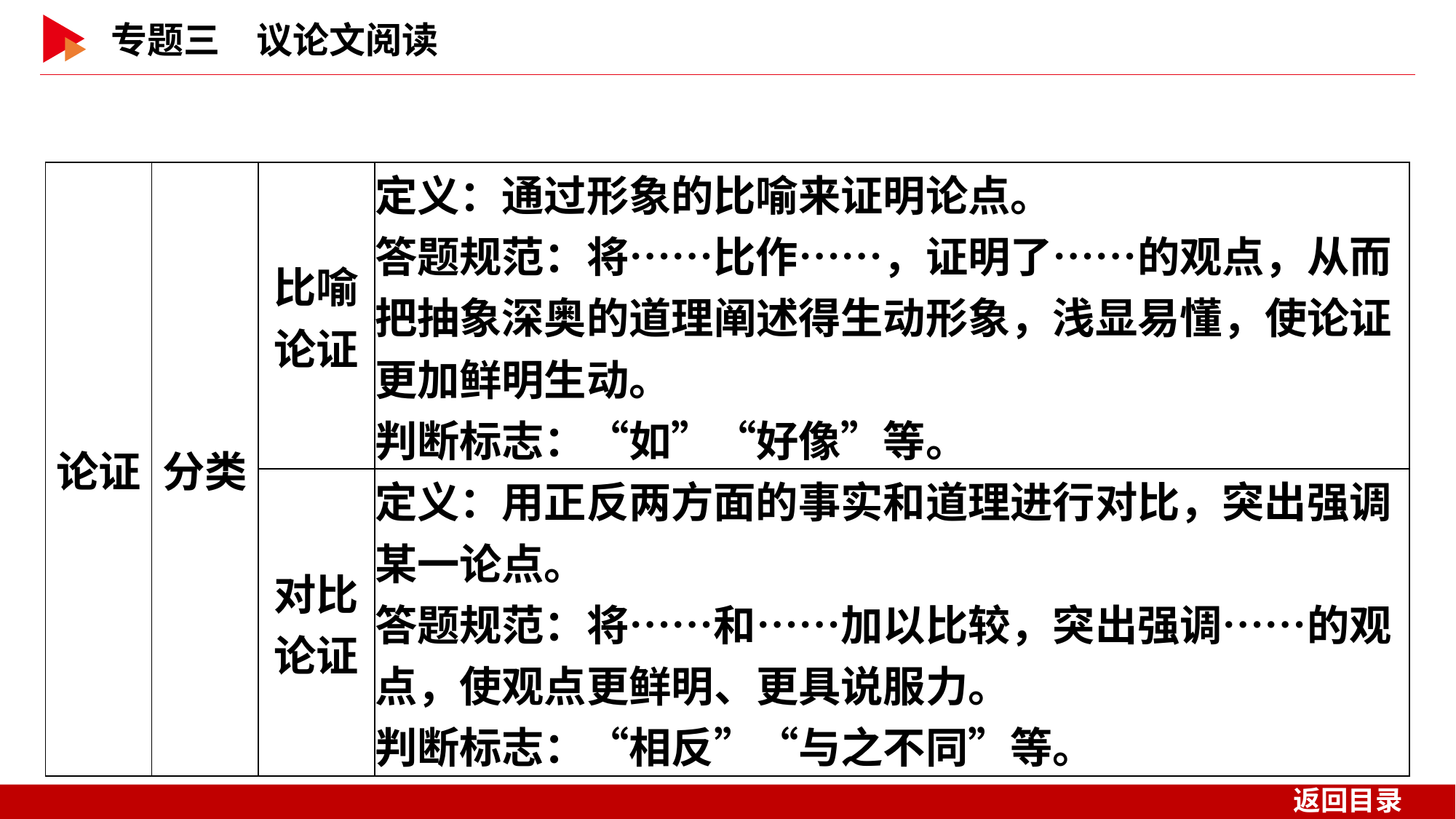

| 论证 | 分类 | 比喻 论证 | 定义：通过形象的比喻来证明论点。 答题规范：将……比作……，证明了……的观点，从而把抽象深奥的道理阐述得生动形象，浅显易懂，使论证更加鲜明生动。 判断标志：“如”“好像”等。 |
| --- | --- | --- | --- |
|  |  | 对比 论证 | 定义：用正反两方面的事实和道理进行对比，突出强调某一论点。 答题规范：将……和……加以比较，突出强调……的观点，使观点更鲜明、更具说服力。 判断标志：“相反”“与之不同”等。 |